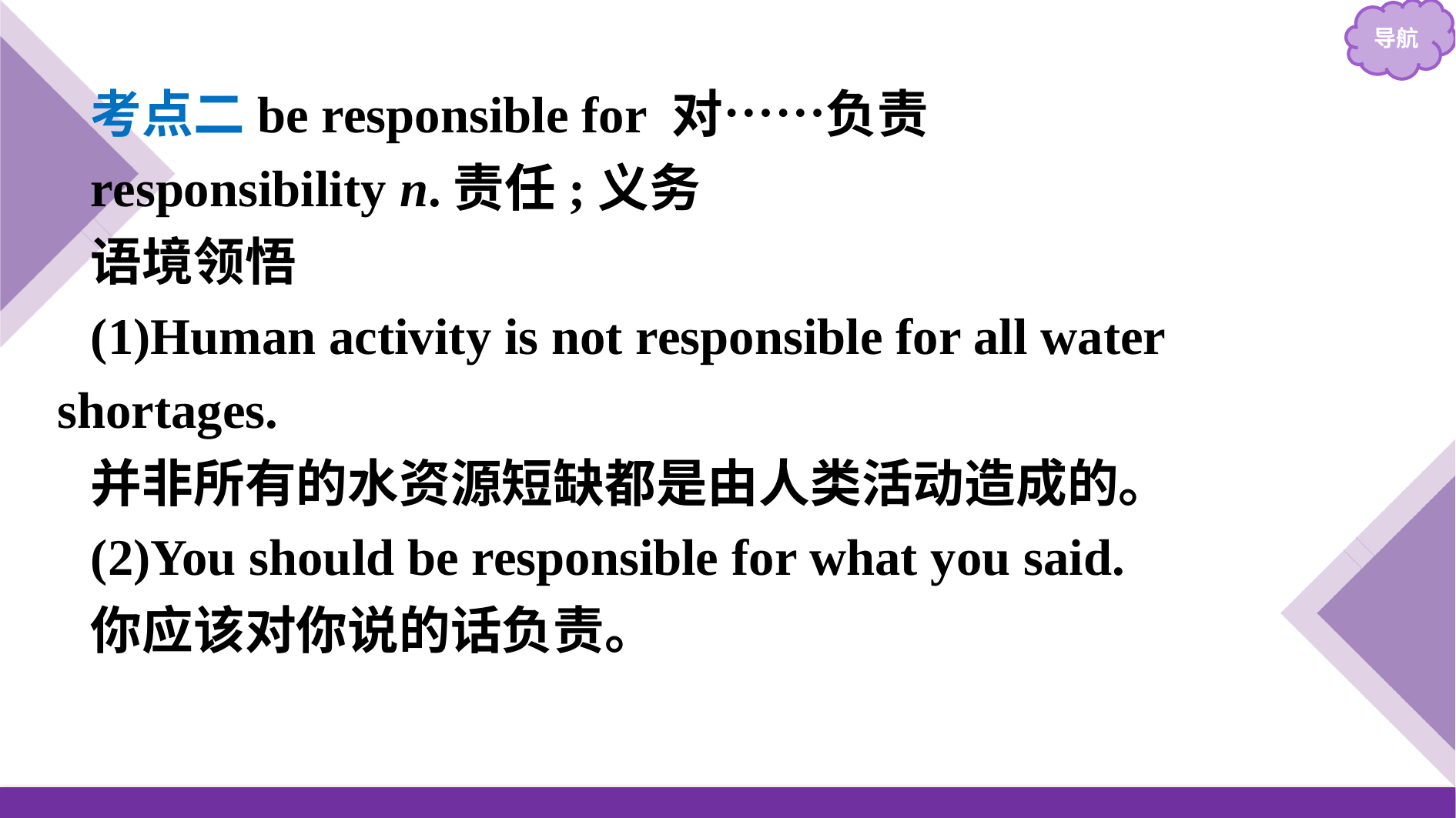

考点二be responsible for 对……负责
responsibility n.责任;义务
语境领悟
(1)Human activity is not responsible for all water shortages.
并非所有的水资源短缺都是由人类活动造成的。
(2)You should be responsible for what you said.
你应该对你说的话负责。